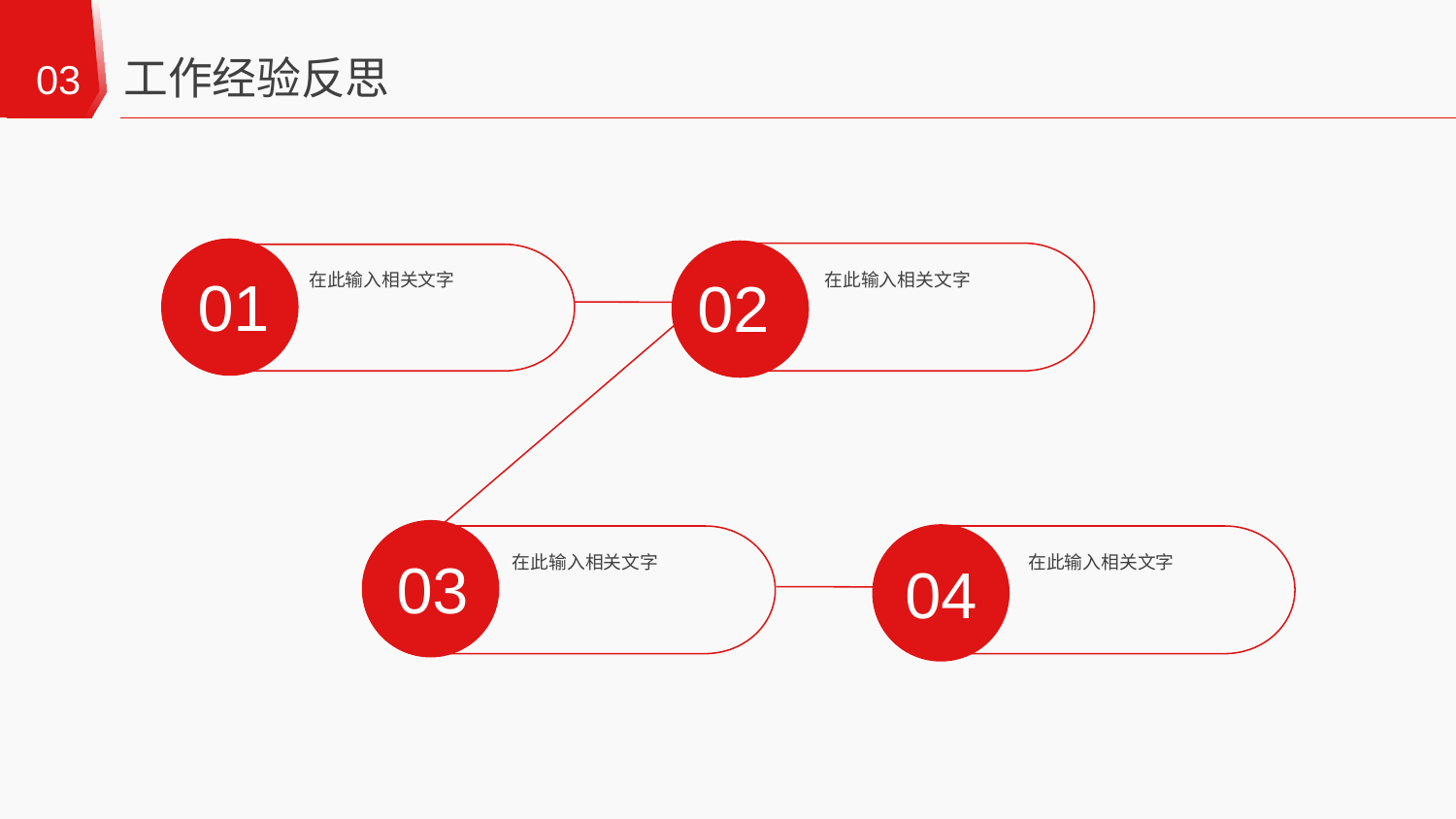

工作经验反思
03

在此输入相关文字
在此输入相关文字
01
02

在此输入相关文字
在此输入相关文字
03
04